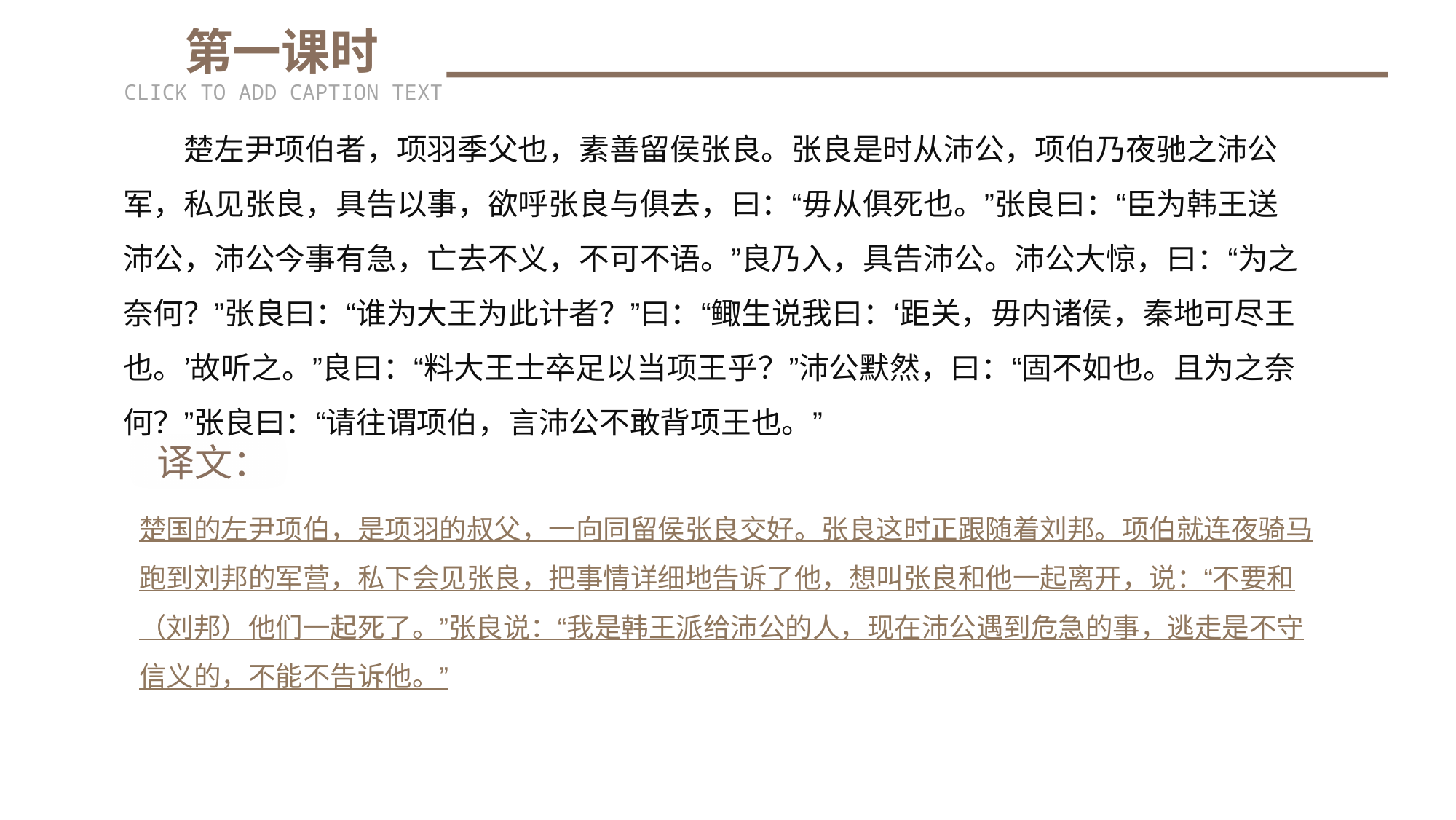

第一课时

CLICK TO ADD CAPTION TEXT
　　楚左尹项伯者，项羽季父也，素善留侯张良。张良是时从沛公，项伯乃夜驰之沛公军，私见张良，具告以事，欲呼张良与俱去，曰：“毋从俱死也。”张良曰：“臣为韩王送沛公，沛公今事有急，亡去不义，不可不语。”良乃入，具告沛公。沛公大惊，曰：“为之奈何？”张良曰：“谁为大王为此计者？”曰：“鲰生说我曰：‘距关，毋内诸侯，秦地可尽王也。’故听之。”良曰：“料大王士卒足以当项王乎？”沛公默然，曰：“固不如也。且为之奈何？”张良曰：“请往谓项伯，言沛公不敢背项王也。”
 译文：
楚国的左尹项伯，是项羽的叔父，一向同留侯张良交好。张良这时正跟随着刘邦。项伯就连夜骑马跑到刘邦的军营，私下会见张良，把事情详细地告诉了他，想叫张良和他一起离开，说：“不要和（刘邦）他们一起死了。”张良说：“我是韩王派给沛公的人，现在沛公遇到危急的事，逃走是不守信义的，不能不告诉他。”